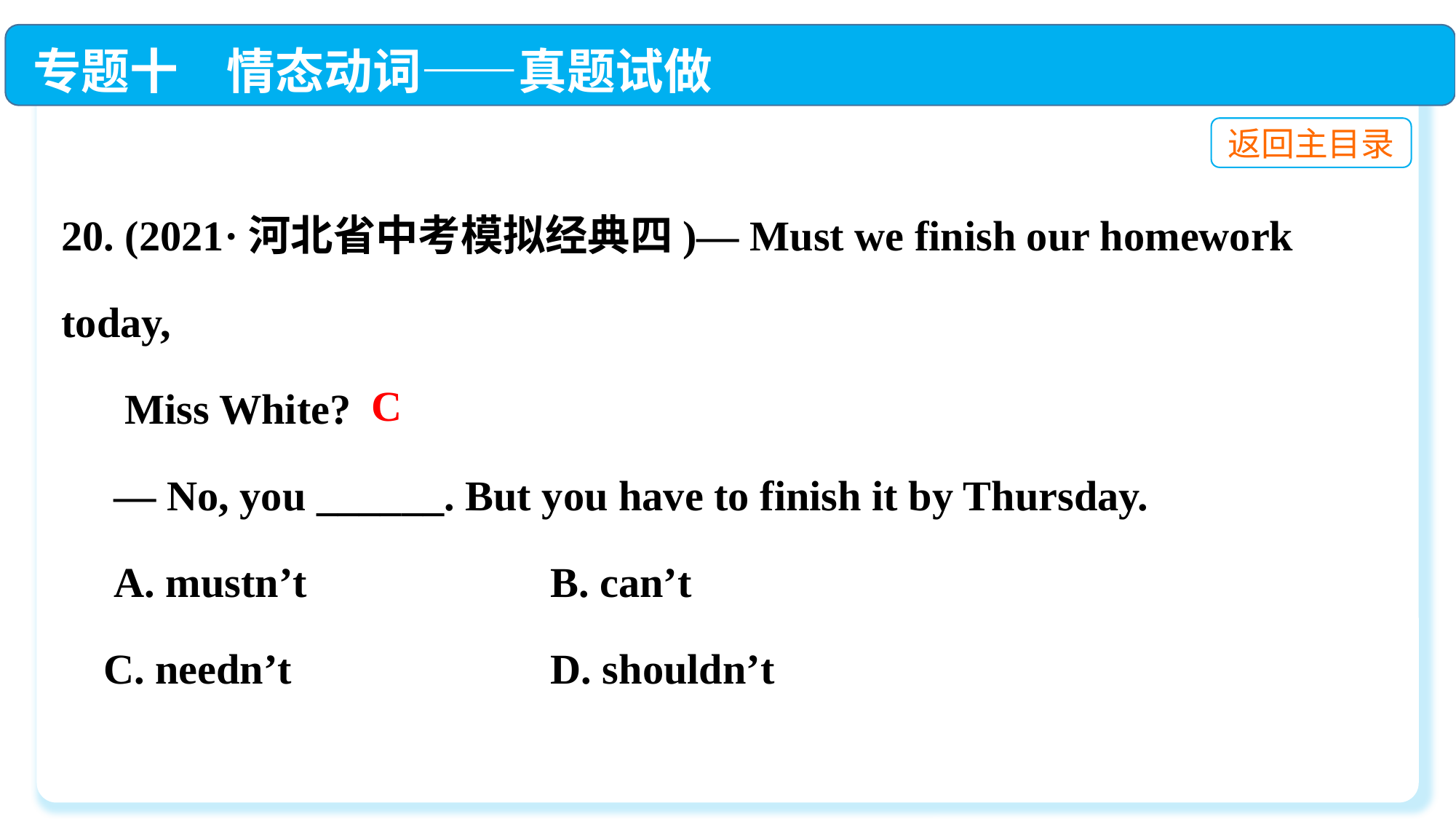

专题十　情态动词——真题试做

返回主目录

20. (2021·河北省中考模拟经典四)— Must we finish our homework today,
      Miss White?
     — No, you ______. But you have to finish it by Thursday.
     A. mustn’t		     B. can’t
    C. needn’t		     D. shouldn’t
C